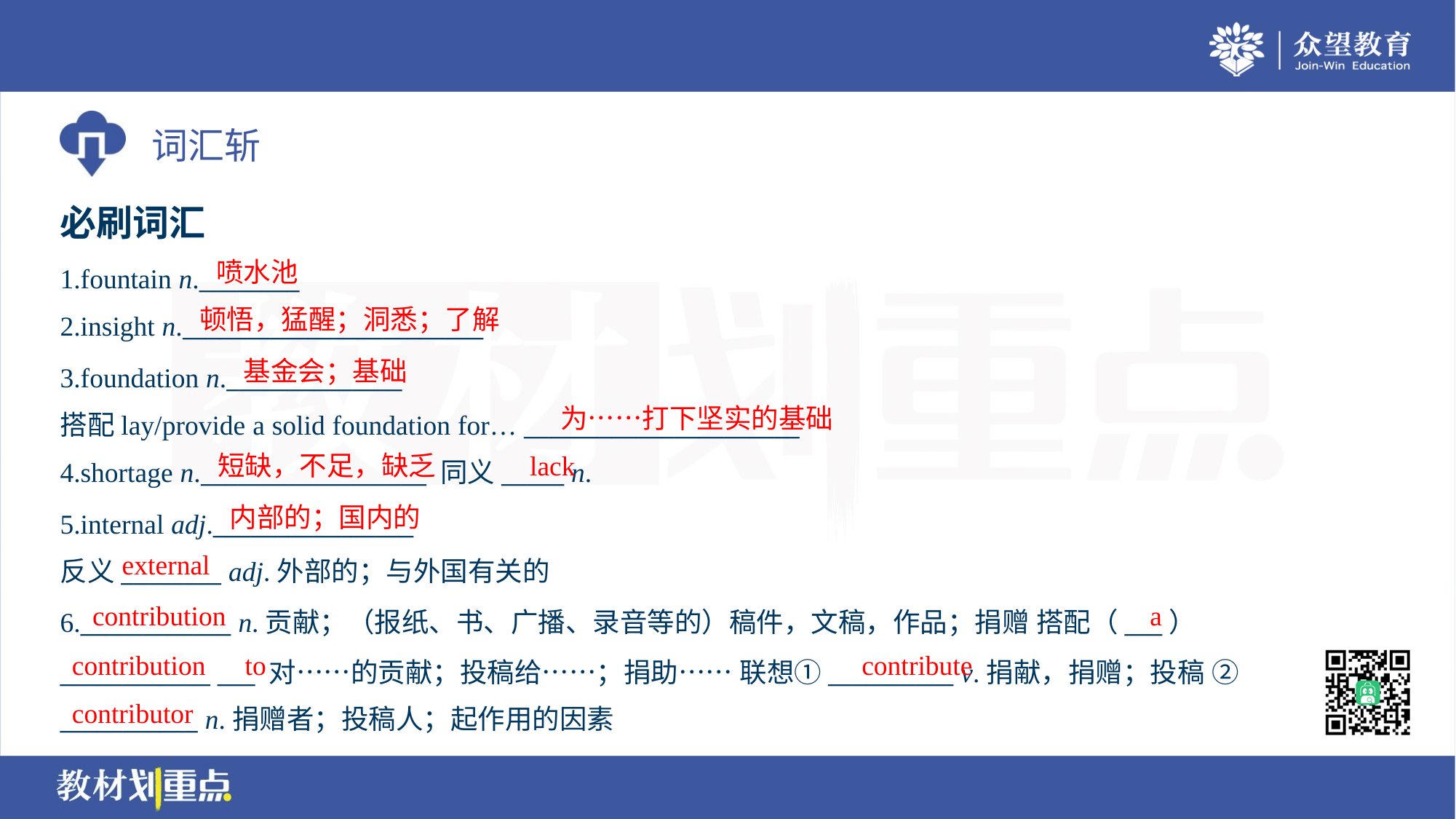

必刷词汇
喷水池
1.fountain n.________
2.insight n.________________________
顿悟，猛醒；洞悉；了解
基金会；基础
3.foundation n.______________
搭配lay/provide a solid foundation for… ______________________
为……打下坚实的基础
短缺，不足，缺乏
lack
4.shortage n.__________________ 同义_____ n.
内部的；国内的
5.internal adj.________________
反义________ adj.外部的；与外国有关的
external
contribution
a
6.____________ n.贡献；（报纸、书、广播、录音等的）稿件，文稿，作品；捐赠 搭配（___）
____________ ___ 对……的贡献；投稿给……；捐助…… 联想①__________ v.捐献，捐赠；投稿 ②
___________ n.捐赠者；投稿人；起作用的因素
contribution
to
contribute
contributor